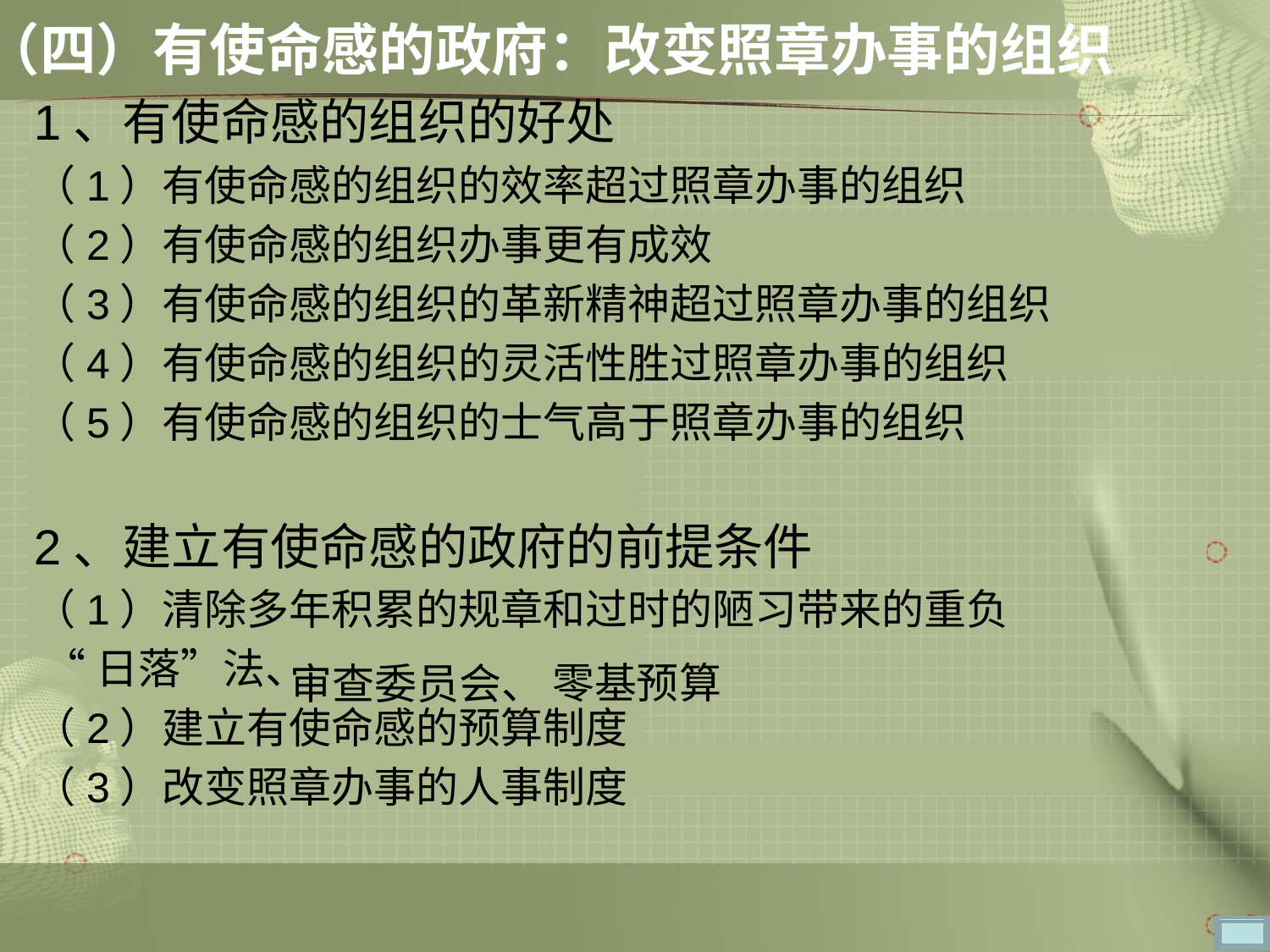

# （四）有使命感的政府：改变照章办事的组织
1、有使命感的组织的好处
（1）有使命感的组织的效率超过照章办事的组织
（2）有使命感的组织办事更有成效
（3）有使命感的组织的革新精神超过照章办事的组织
（4）有使命感的组织的灵活性胜过照章办事的组织
（5）有使命感的组织的士气高于照章办事的组织

2、建立有使命感的政府的前提条件
（1）清除多年积累的规章和过时的陋习带来的重负
 “日落”法、
（2）建立有使命感的预算制度
（3）改变照章办事的人事制度
零基预算
审查委员会、